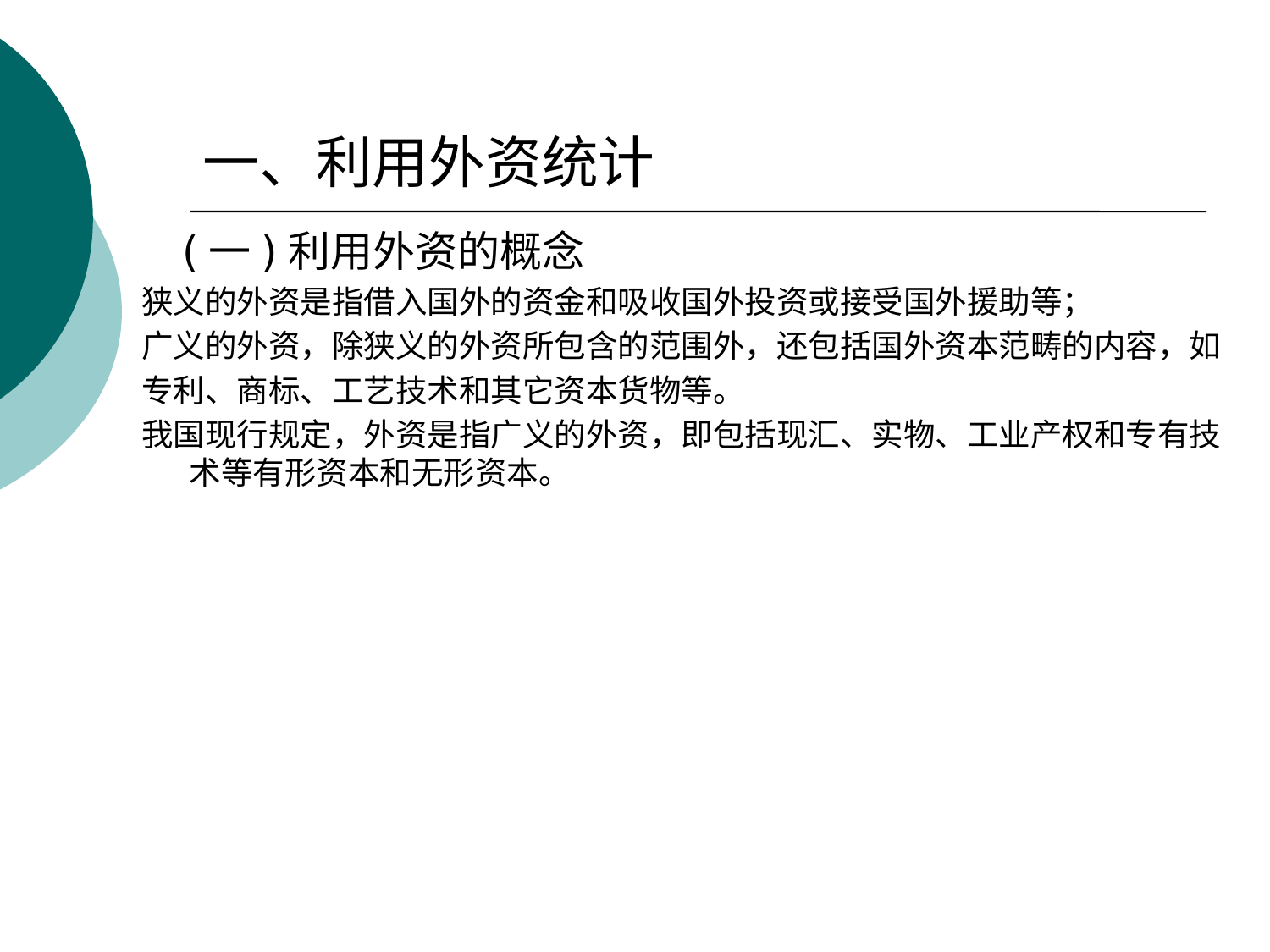

# 一、利用外资统计
   (一)利用外资的概念
狭义的外资是指借入国外的资金和吸收国外投资或接受国外援助等；
广义的外资，除狭义的外资所包含的范围外，还包括国外资本范畴的内容，如
专利、商标、工艺技术和其它资本货物等。
我国现行规定，外资是指广义的外资，即包括现汇、实物、工业产权和专有技术等有形资本和无形资本。